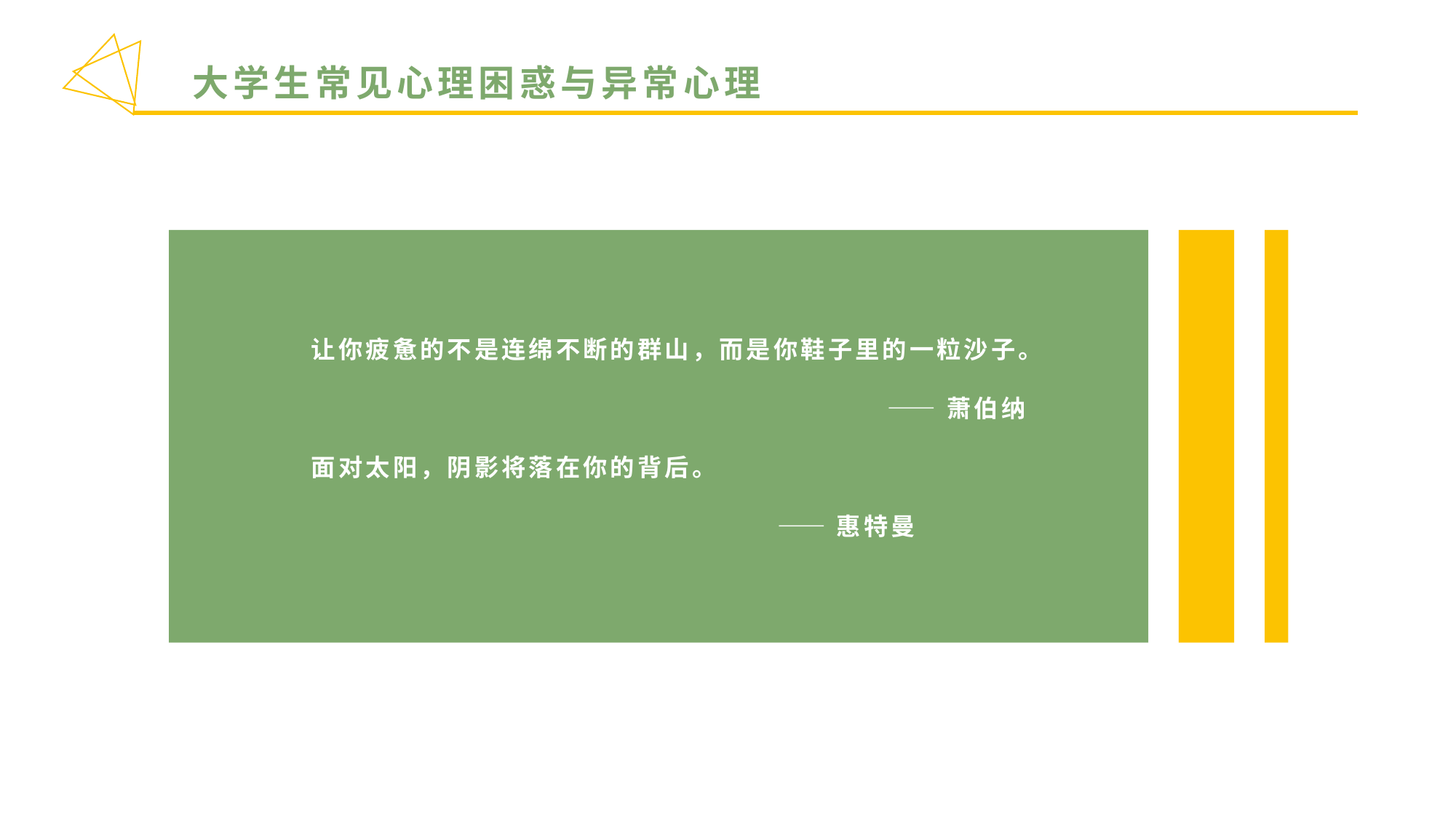

大学生常见心理困惑与异常心理

让你疲惫的不是连绵不断的群山，而是你鞋子里的一粒沙子。
                                                                    ——萧伯纳
面对太阳，阴影将落在你的背后。
                                                       ——惠特曼